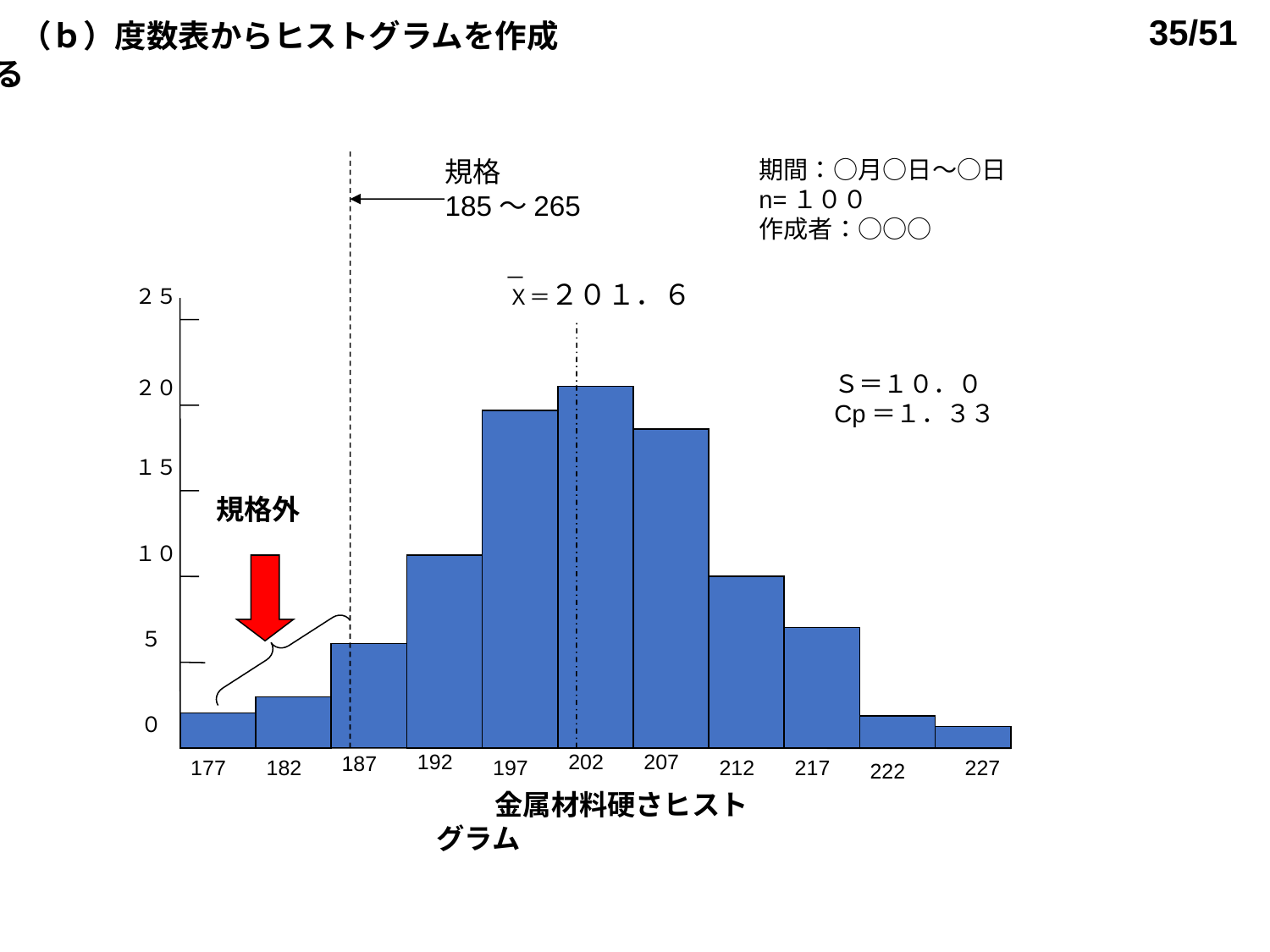

35/51
（ｂ）度数表からヒストグラムを作成する

規格
185～265
期間：○月○日～○日
n=１００
作成者：○○○

－
Ｘ＝２０１．６
２５

Ｓ＝１０．０
Cp＝１．３３
２０

１５
規格外

１０

５

０

192
202
207
187
177

182
197
212
217
227
222
金属材料硬さヒストグラム